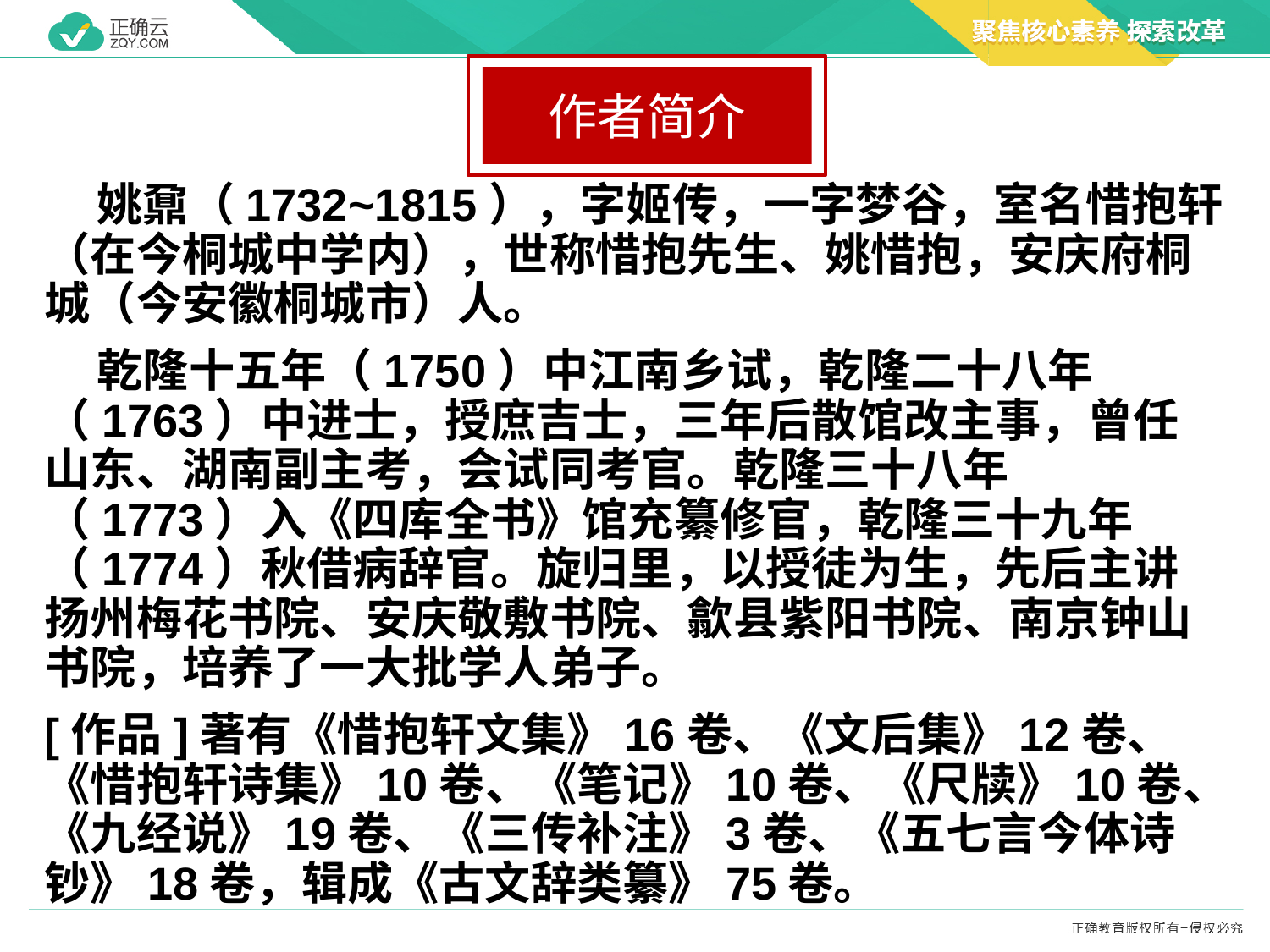

作者简介
    姚鼐（1732~1815），字姬传，一字梦谷，室名惜抱轩（在今桐城中学内），世称惜抱先生、姚惜抱，安庆府桐城（今安徽桐城市）人。
    乾隆十五年（1750）中江南乡试，乾隆二十八年（1763）中进士，授庶吉士，三年后散馆改主事，曾任山东、湖南副主考，会试同考官。乾隆三十八年（1773）入《四库全书》馆充纂修官，乾隆三十九年（1774）秋借病辞官。旋归里，以授徒为生，先后主讲扬州梅花书院、安庆敬敷书院、歙县紫阳书院、南京钟山书院，培养了一大批学人弟子。
[作品]著有《惜抱轩文集》16卷、《文后集》12卷、《惜抱轩诗集》10卷、《笔记》10卷、《尺牍》10卷、《九经说》19卷、《三传补注》3卷、《五七言今体诗钞》18卷，辑成《古文辞类纂》75卷。